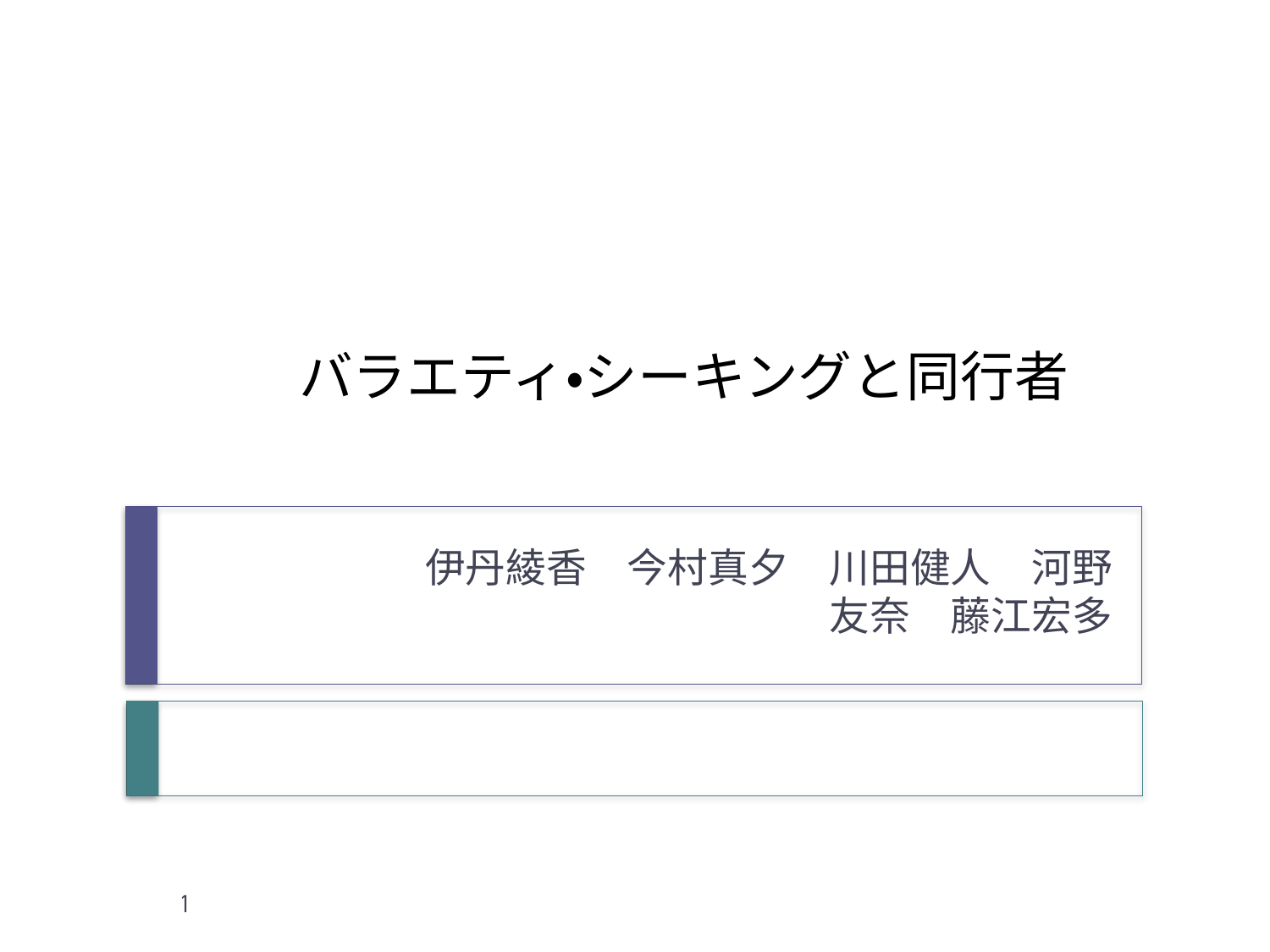

# バラエティ・シーキングと同行者
伊丹綾香　今村真夕　川田健人　河野友奈　藤江宏多

1